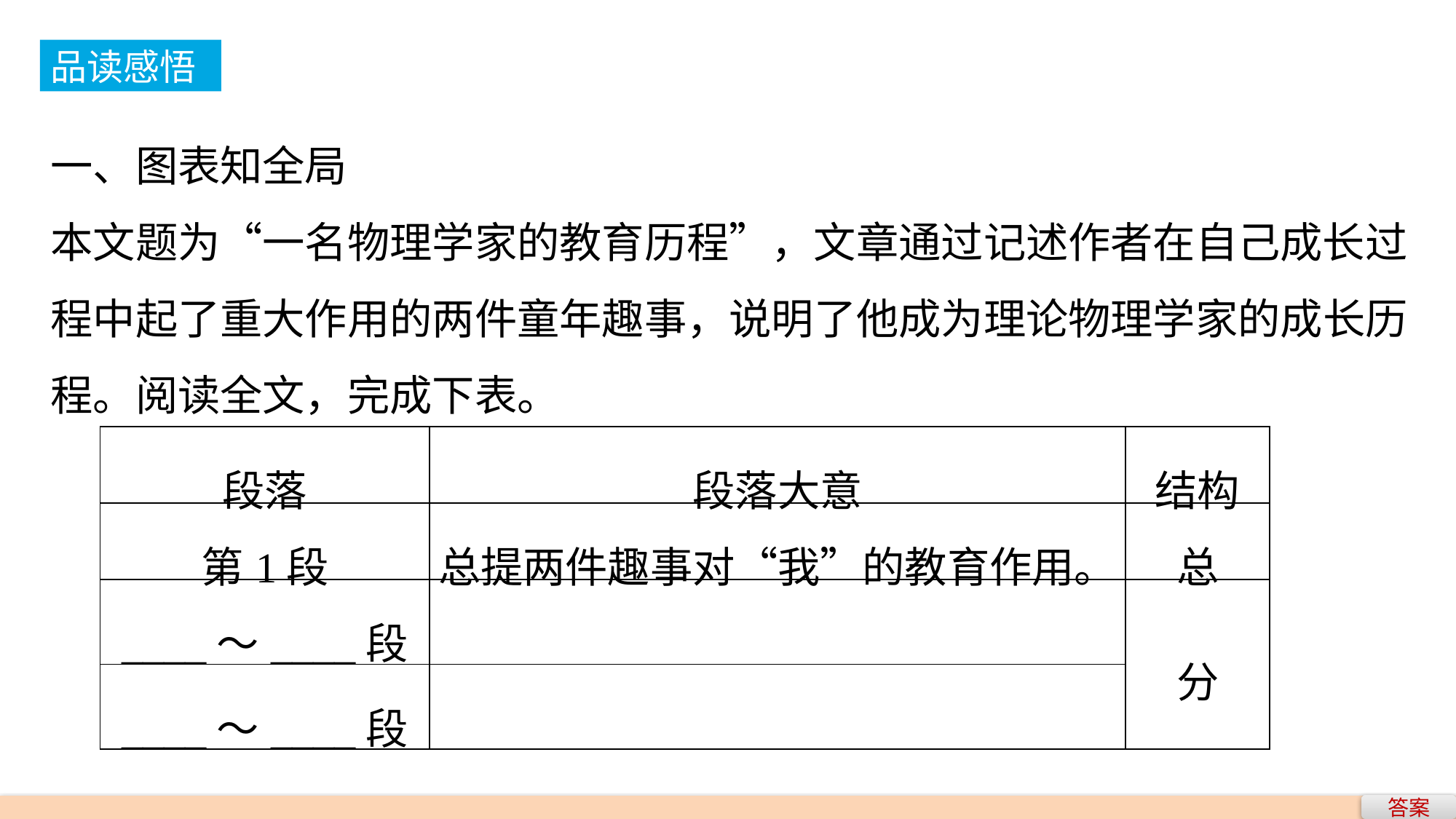

品读感悟
一、图表知全局
本文题为“一名物理学家的教育历程”，文章通过记述作者在自己成长过程中起了重大作用的两件童年趣事，说明了他成为理论物理学家的成长历程。阅读全文，完成下表。
| 段落 | 段落大意 | 结构 |
| --- | --- | --- |
| 第1段 | 总提两件趣事对“我”的教育作用。 | 总 |
| \_\_\_\_～\_\_\_\_段 |  | 分 |
| \_\_\_\_～\_\_\_\_段 |  |  |
答案